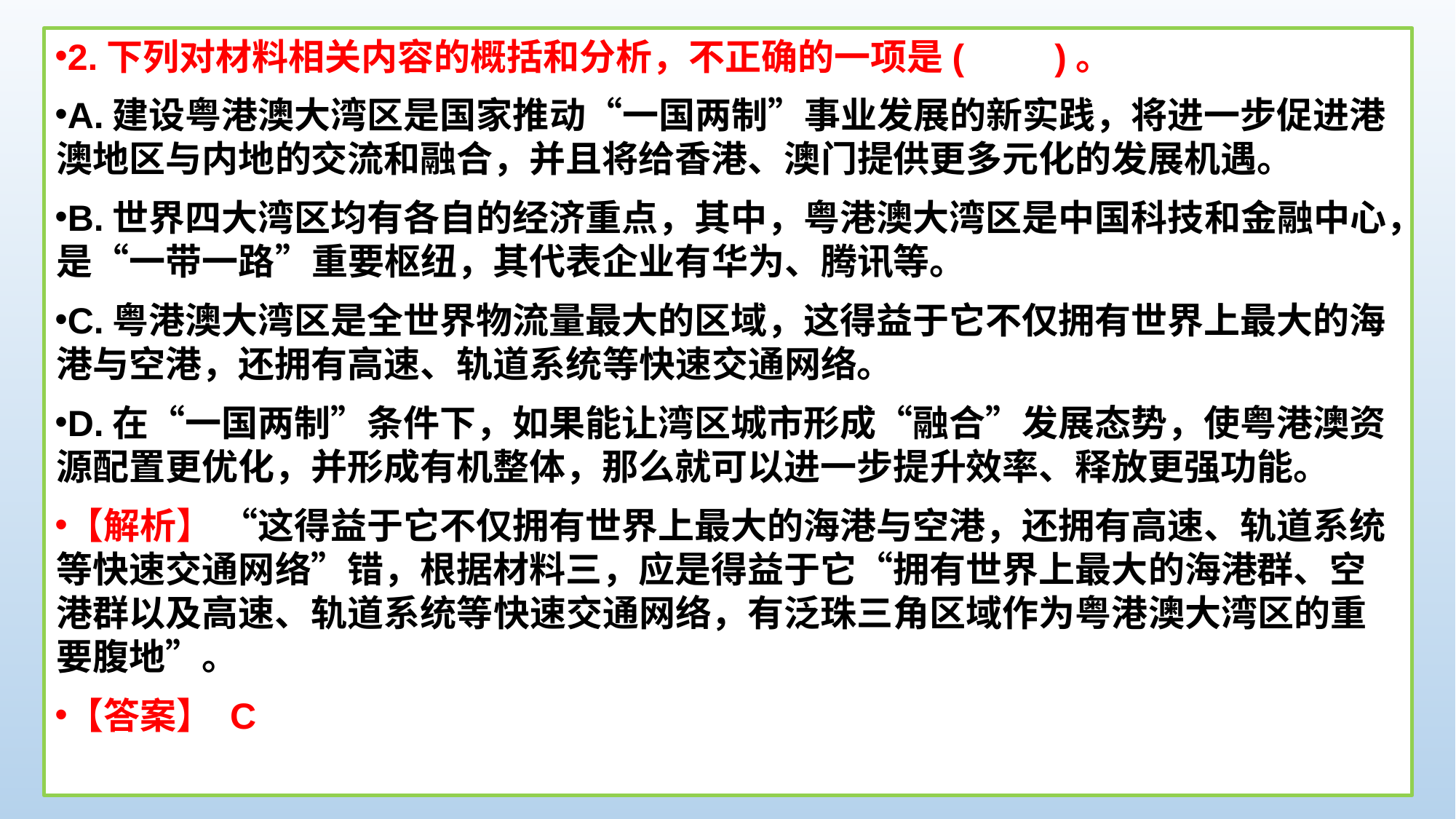

2.下列对材料相关内容的概括和分析，不正确的一项是(　　)。
A.建设粤港澳大湾区是国家推动“一国两制”事业发展的新实践，将进一步促进港澳地区与内地的交流和融合，并且将给香港、澳门提供更多元化的发展机遇。
B.世界四大湾区均有各自的经济重点，其中，粤港澳大湾区是中国科技和金融中心，是“一带一路”重要枢纽，其代表企业有华为、腾讯等。
C.粤港澳大湾区是全世界物流量最大的区域，这得益于它不仅拥有世界上最大的海港与空港，还拥有高速、轨道系统等快速交通网络。
D.在“一国两制”条件下，如果能让湾区城市形成“融合”发展态势，使粤港澳资源配置更优化，并形成有机整体，那么就可以进一步提升效率、释放更强功能。
【解析】 “这得益于它不仅拥有世界上最大的海港与空港，还拥有高速、轨道系统等快速交通网络”错，根据材料三，应是得益于它“拥有世界上最大的海港群、空港群以及高速、轨道系统等快速交通网络，有泛珠三角区域作为粤港澳大湾区的重要腹地”。
【答案】 C